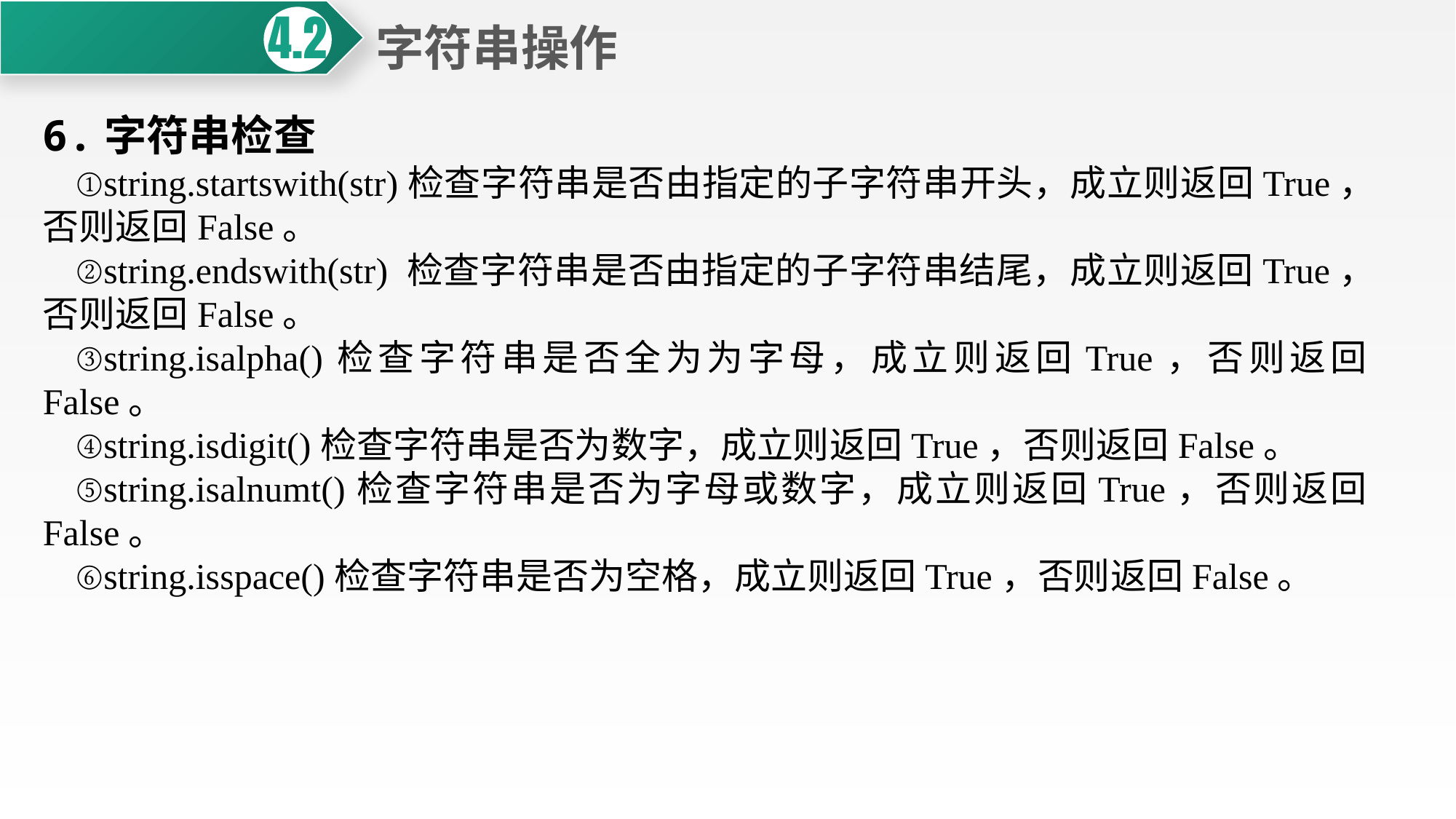

字符串操作

4.2
6.字符串检查
①string.startswith(str)检查字符串是否由指定的子字符串开头，成立则返回True，否则返回False。
②string.endswith(str) 检查字符串是否由指定的子字符串结尾，成立则返回True，否则返回False。
③string.isalpha()检查字符串是否全为为字母，成立则返回True，否则返回False。
④string.isdigit()检查字符串是否为数字，成立则返回True，否则返回False。
⑤string.isalnumt()检查字符串是否为字母或数字，成立则返回True，否则返回False。
⑥string.isspace()检查字符串是否为空格，成立则返回True，否则返回False。